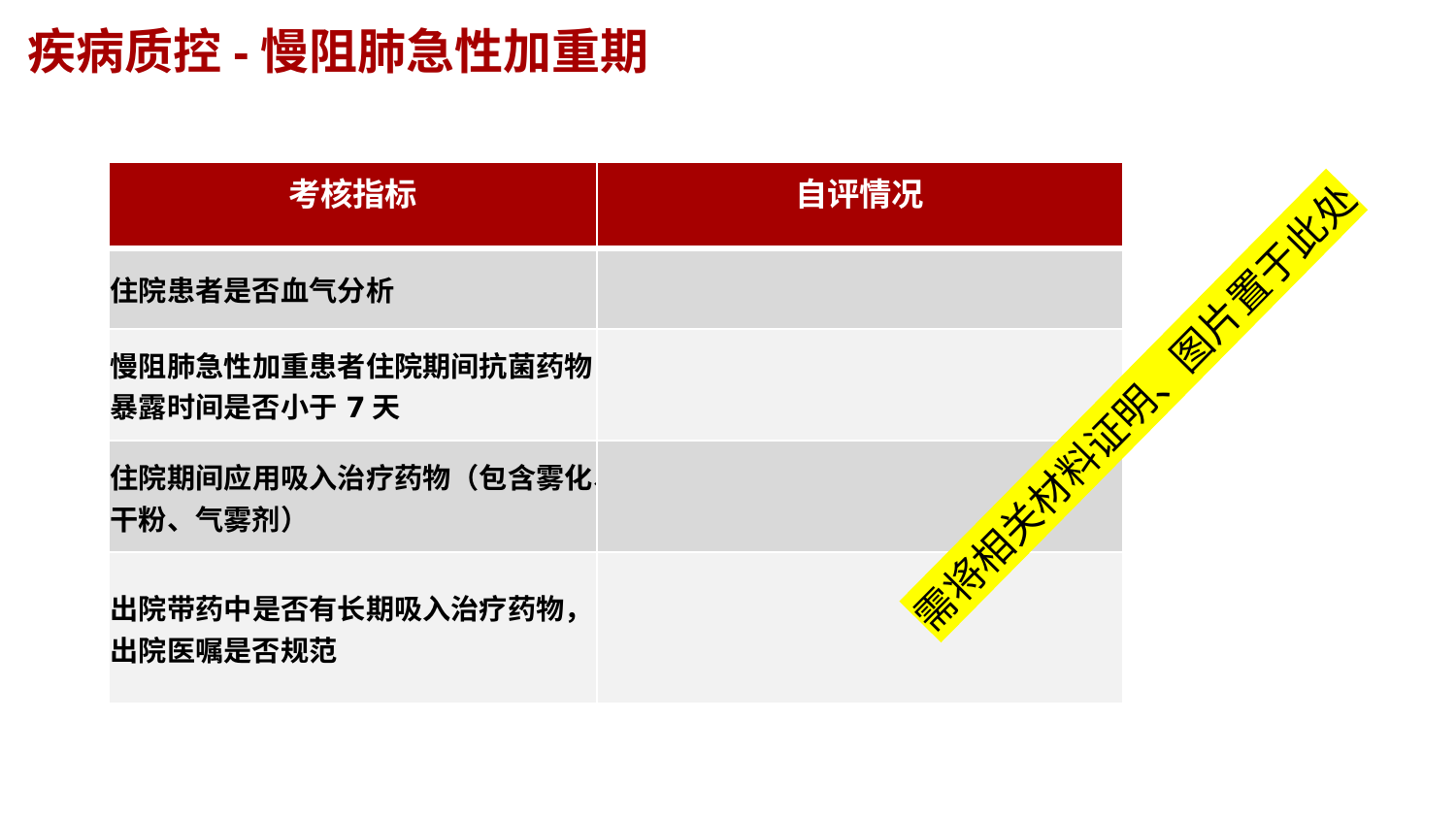

疾病质控-慢阻肺急性加重期
| 考核指标 | 自评情况 |
| --- | --- |
| 住院患者是否血气分析 |  |
| 慢阻肺急性加重患者住院期间抗菌药物暴露时间是否小于7天 |  |
| 住院期间应用吸入治疗药物（包含雾化、干粉、气雾剂） |  |
| 出院带药中是否有长期吸入治疗药物，出院医嘱是否规范 |  |
需将相关材料证明、图片置于此处